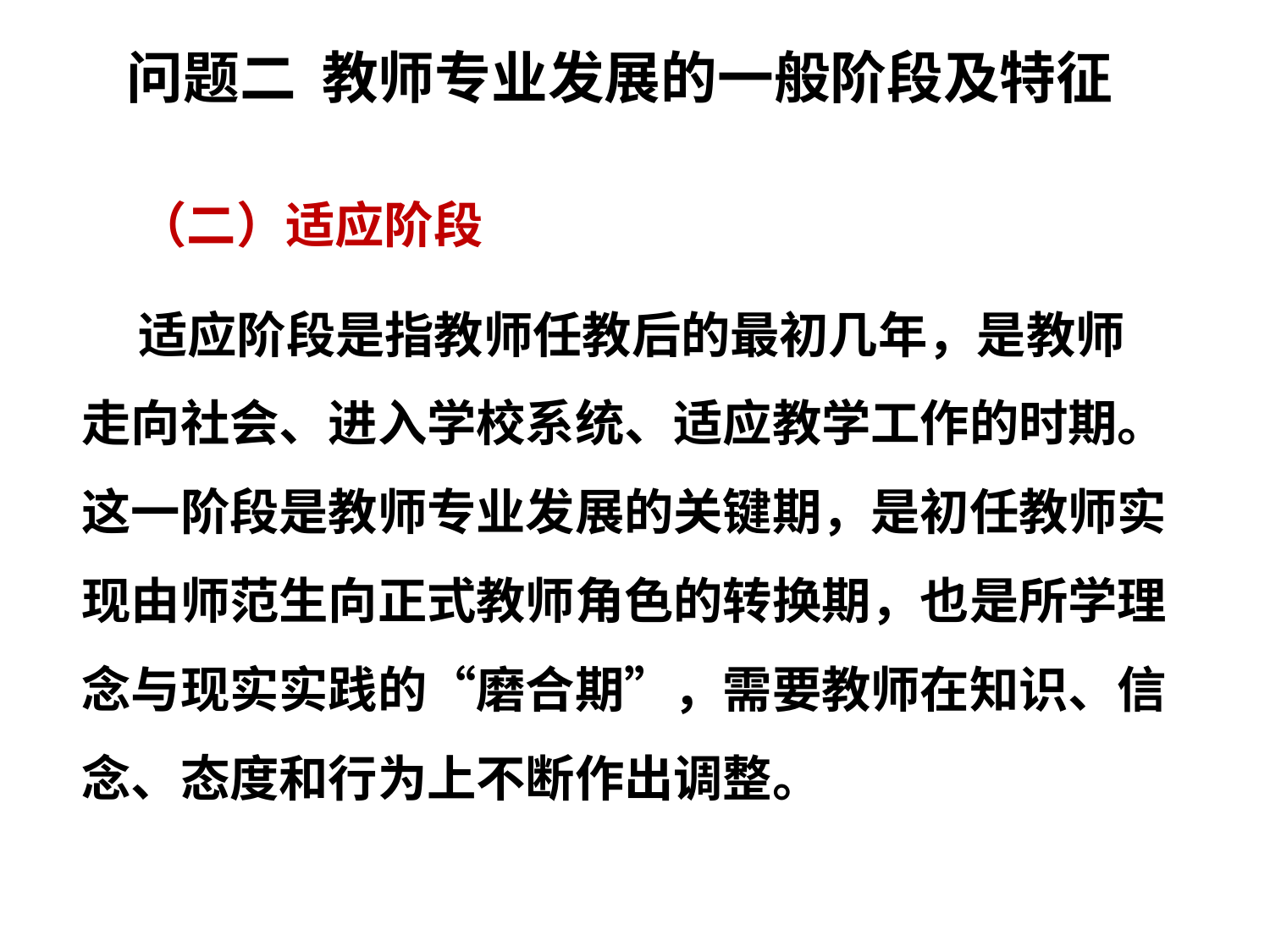

问题二  教师专业发展的一般阶段及特征
    （二）适应阶段
    适应阶段是指教师任教后的最初几年，是教师走向社会、进入学校系统、适应教学工作的时期。这一阶段是教师专业发展的关键期，是初任教师实现由师范生向正式教师角色的转换期，也是所学理念与现实实践的“磨合期”，需要教师在知识、信念、态度和行为上不断作出调整。